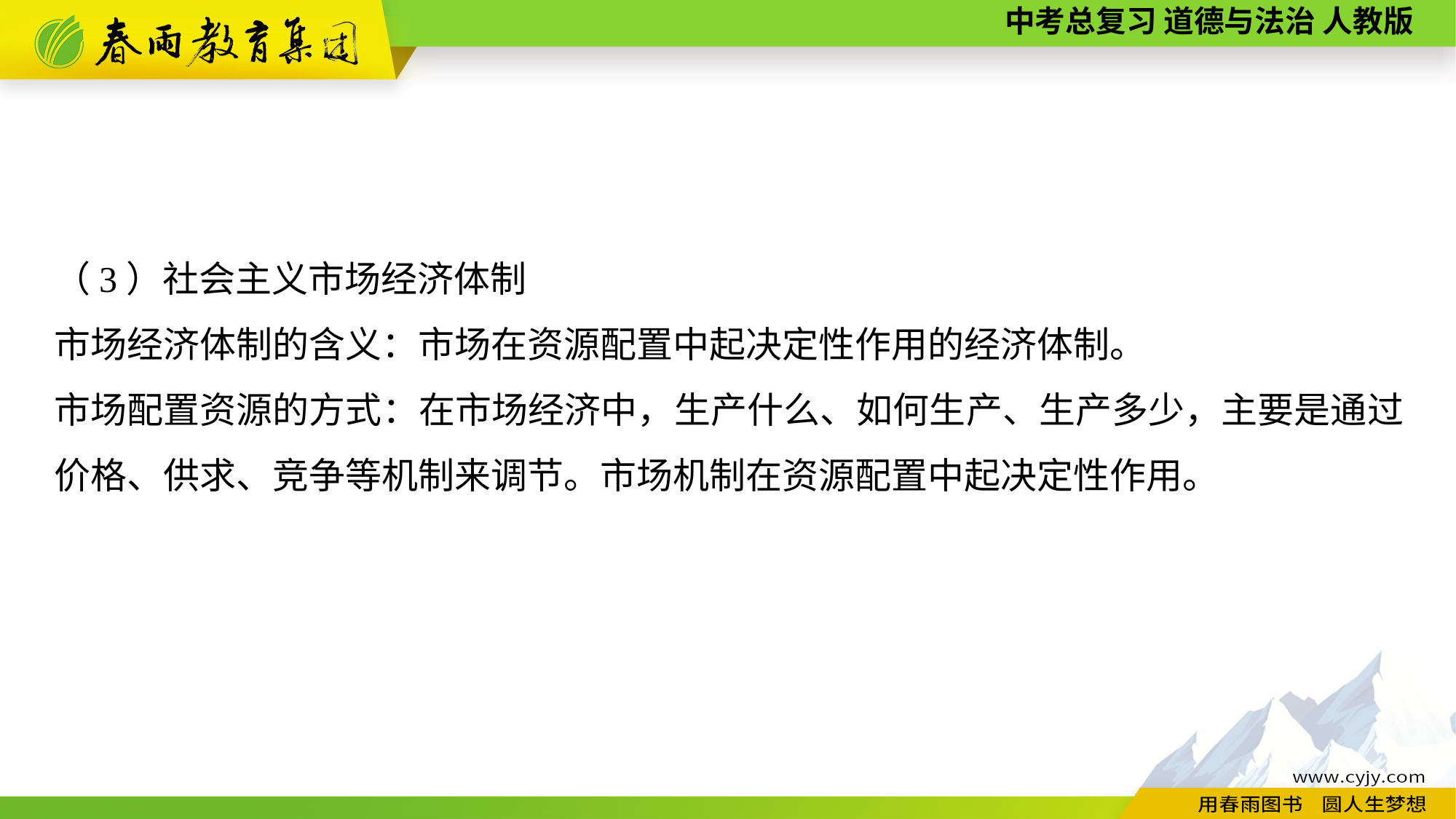

（3）社会主义市场经济体制
市场经济体制的含义：市场在资源配置中起决定性作用的经济体制。
市场配置资源的方式：在市场经济中，生产什么、如何生产、生产多少，主要是通过价格、供求、竞争等机制来调节。市场机制在资源配置中起决定性作用。